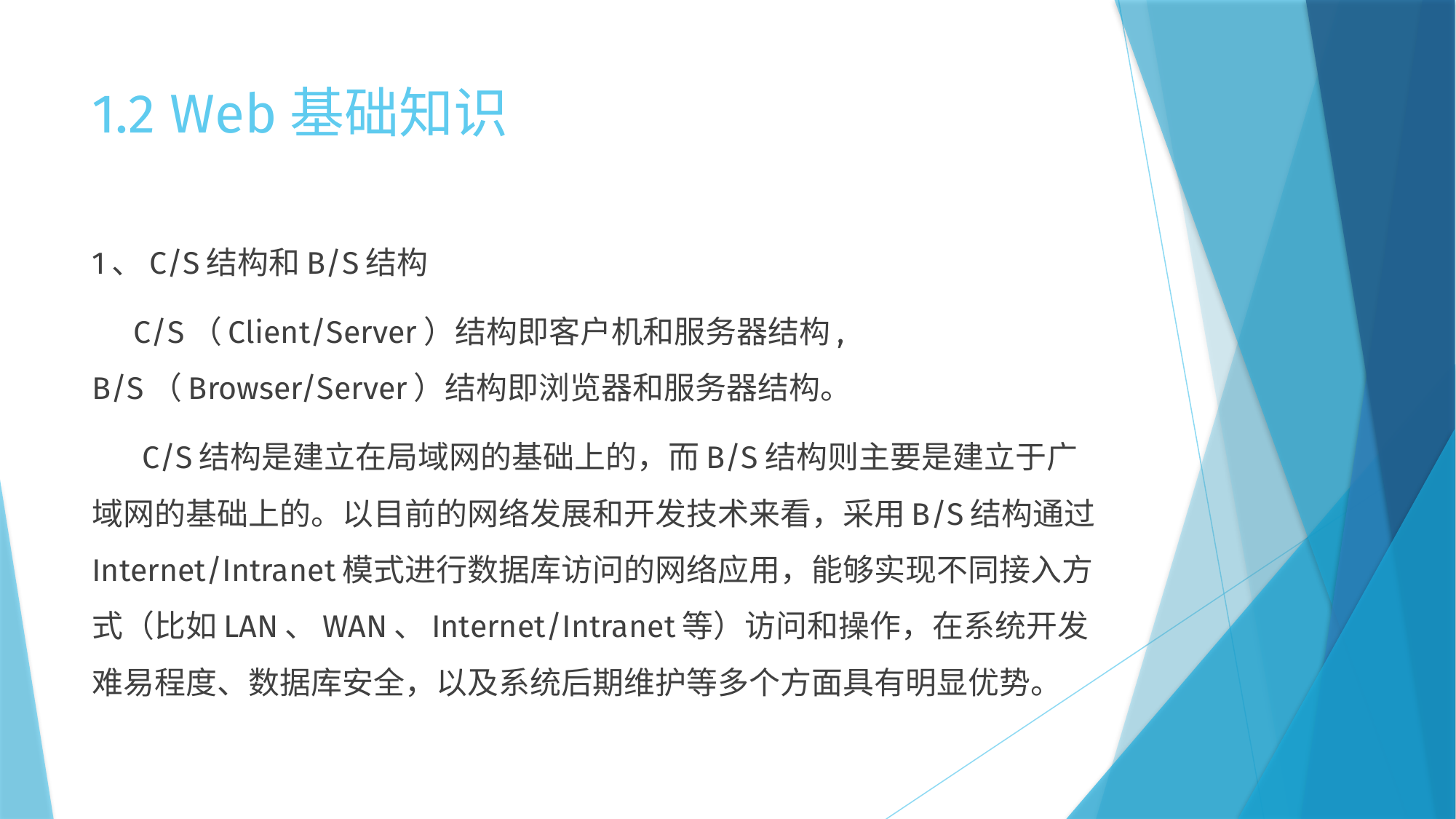

# 1.2 Web基础知识
1、C/S结构和B/S结构
     C/S（Client/Server）结构即客户机和服务器结构, B/S（Browser/Server）结构即浏览器和服务器结构。
      C/S结构是建立在局域网的基础上的，而B/S结构则主要是建立于广域网的基础上的。以目前的网络发展和开发技术来看，采用B/S结构通过Internet/Intranet模式进行数据库访问的网络应用，能够实现不同接入方式（比如LAN、WAN、Internet/Intranet等）访问和操作，在系统开发难易程度、数据库安全，以及系统后期维护等多个方面具有明显优势。